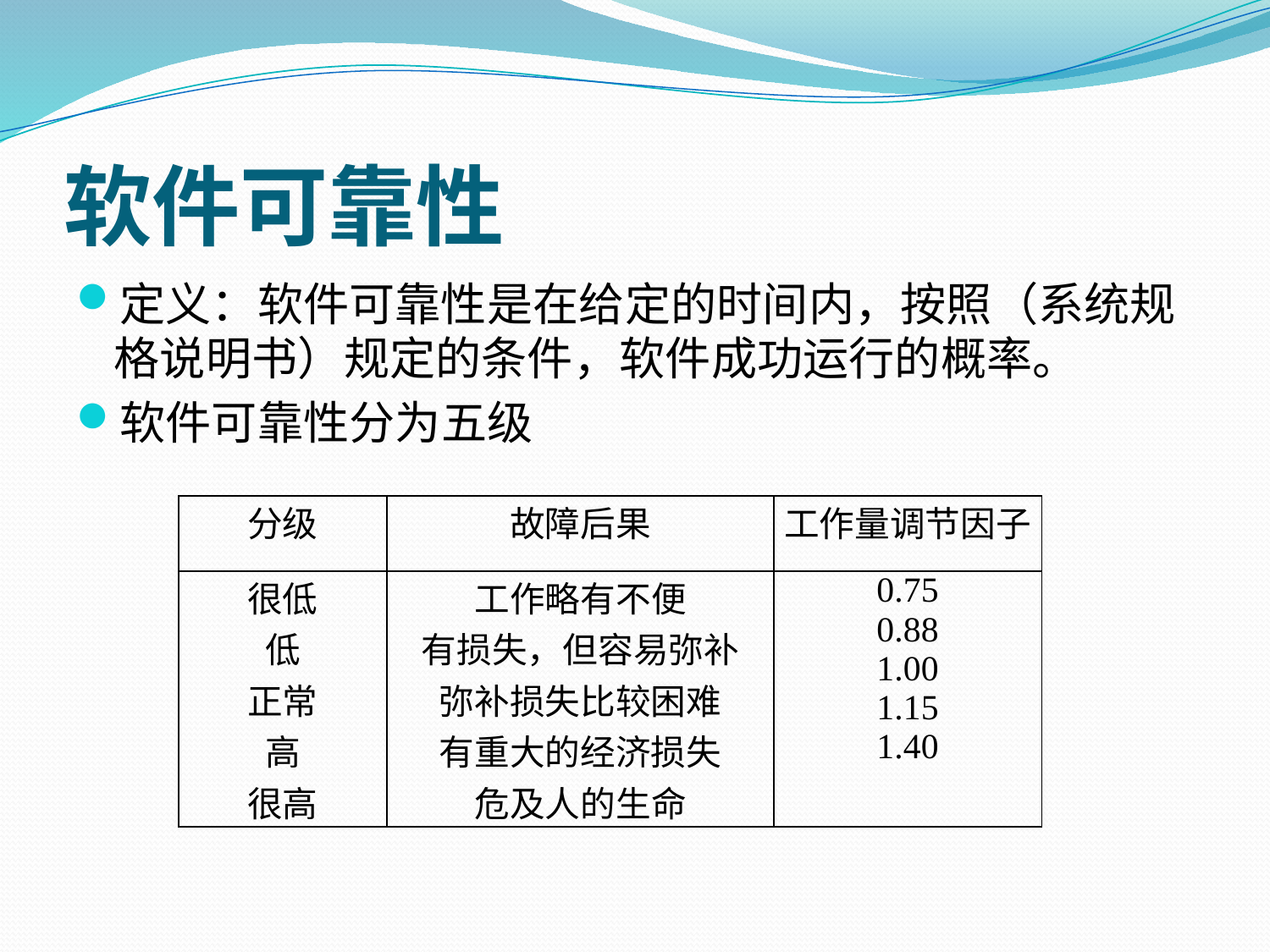

# 软件可靠性
定义：软件可靠性是在给定的时间内，按照（系统规格说明书）规定的条件，软件成功运行的概率。
软件可靠性分为五级
| 分级 | 故障后果 | 工作量调节因子 |
| --- | --- | --- |
| 很低 低 正常 高 很高 | 工作略有不便 有损失，但容易弥补 弥补损失比较困难 有重大的经济损失 危及人的生命 | 0.75 0.88 1.00 1.15 1.40 |